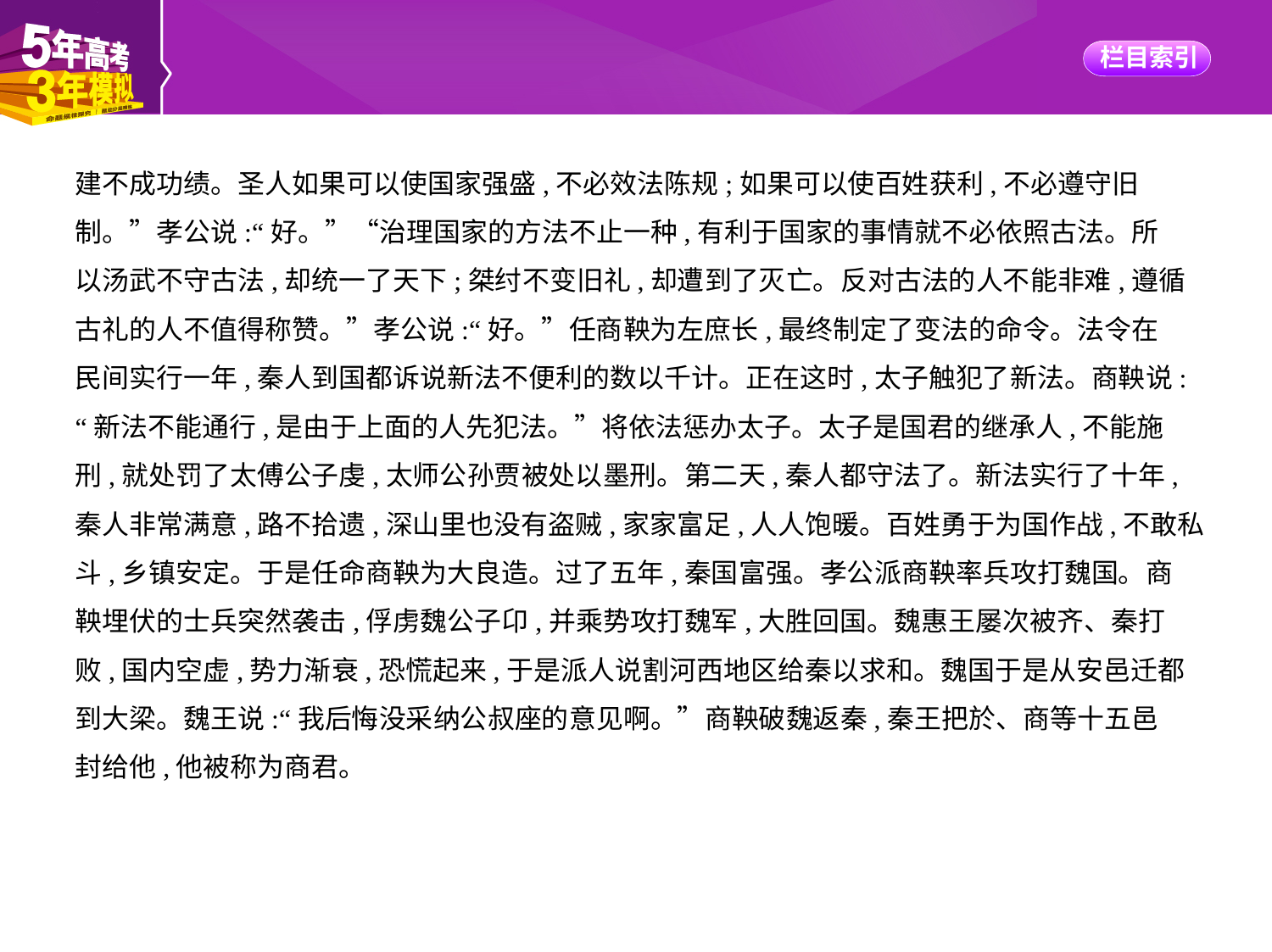

建不成功绩。圣人如果可以使国家强盛,不必效法陈规;如果可以使百姓获利,不必遵守旧
制。”孝公说:“好。”“治理国家的方法不止一种,有利于国家的事情就不必依照古法。所
以汤武不守古法,却统一了天下;桀纣不变旧礼,却遭到了灭亡。反对古法的人不能非难,遵循
古礼的人不值得称赞。”孝公说:“好。”任商鞅为左庶长,最终制定了变法的命令。法令在
民间实行一年,秦人到国都诉说新法不便利的数以千计。正在这时,太子触犯了新法。商鞅说:
“新法不能通行,是由于上面的人先犯法。”将依法惩办太子。太子是国君的继承人,不能施
刑,就处罚了太傅公子虔,太师公孙贾被处以墨刑。第二天,秦人都守法了。新法实行了十年,
秦人非常满意,路不拾遗,深山里也没有盗贼,家家富足,人人饱暖。百姓勇于为国作战,不敢私
斗,乡镇安定。于是任命商鞅为大良造。过了五年,秦国富强。孝公派商鞅率兵攻打魏国。商
鞅埋伏的士兵突然袭击,俘虏魏公子卬,并乘势攻打魏军,大胜回国。魏惠王屡次被齐、秦打
败,国内空虚,势力渐衰,恐慌起来,于是派人说割河西地区给秦以求和。魏国于是从安邑迁都
到大梁。魏王说:“我后悔没采纳公叔座的意见啊。”商鞅破魏返秦,秦王把於、商等十五邑
封给他,他被称为商君。